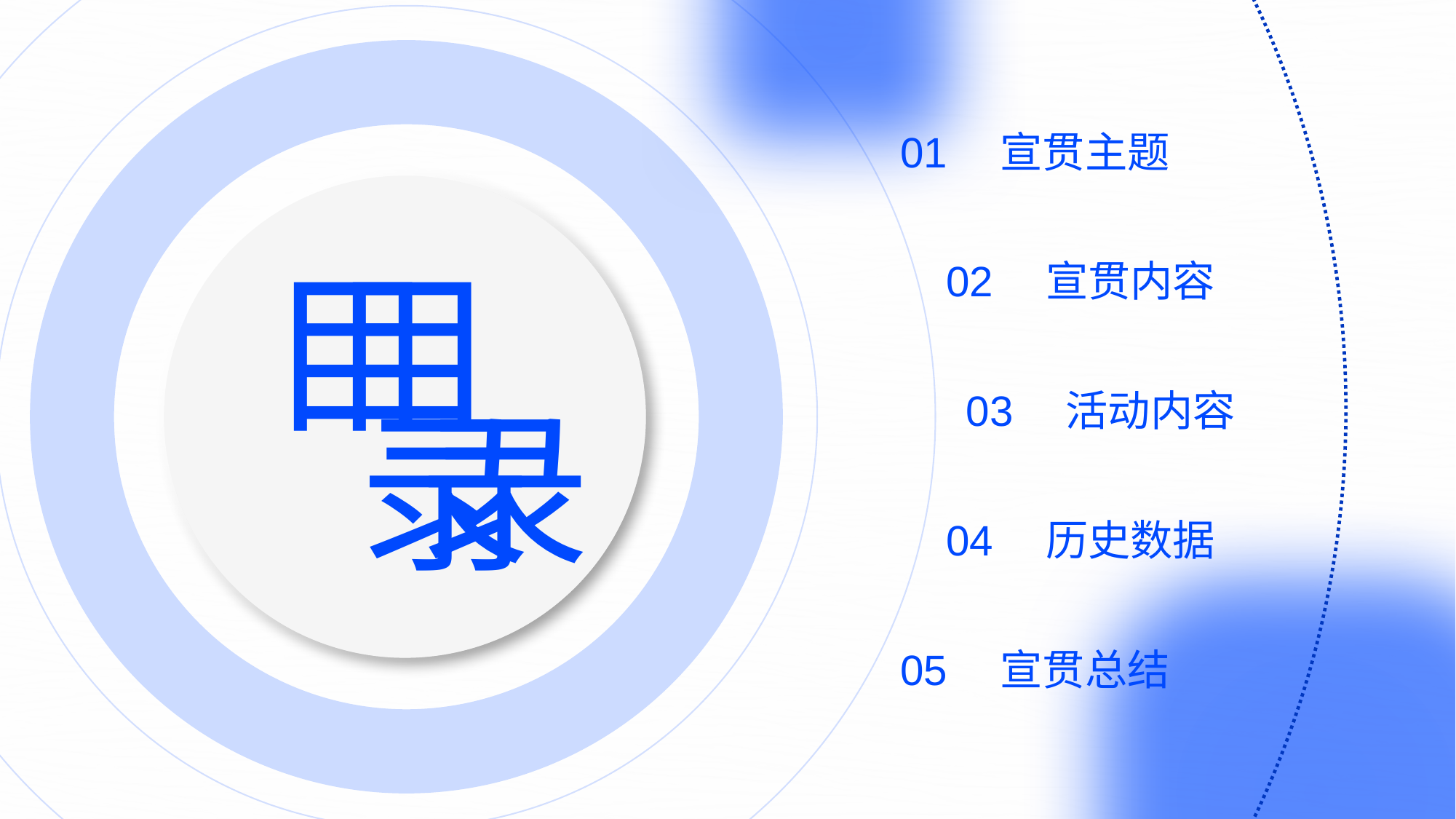

01
宣贯主题
02
宣贯内容
03
活动内容
04
历史数据
05
宣贯总结